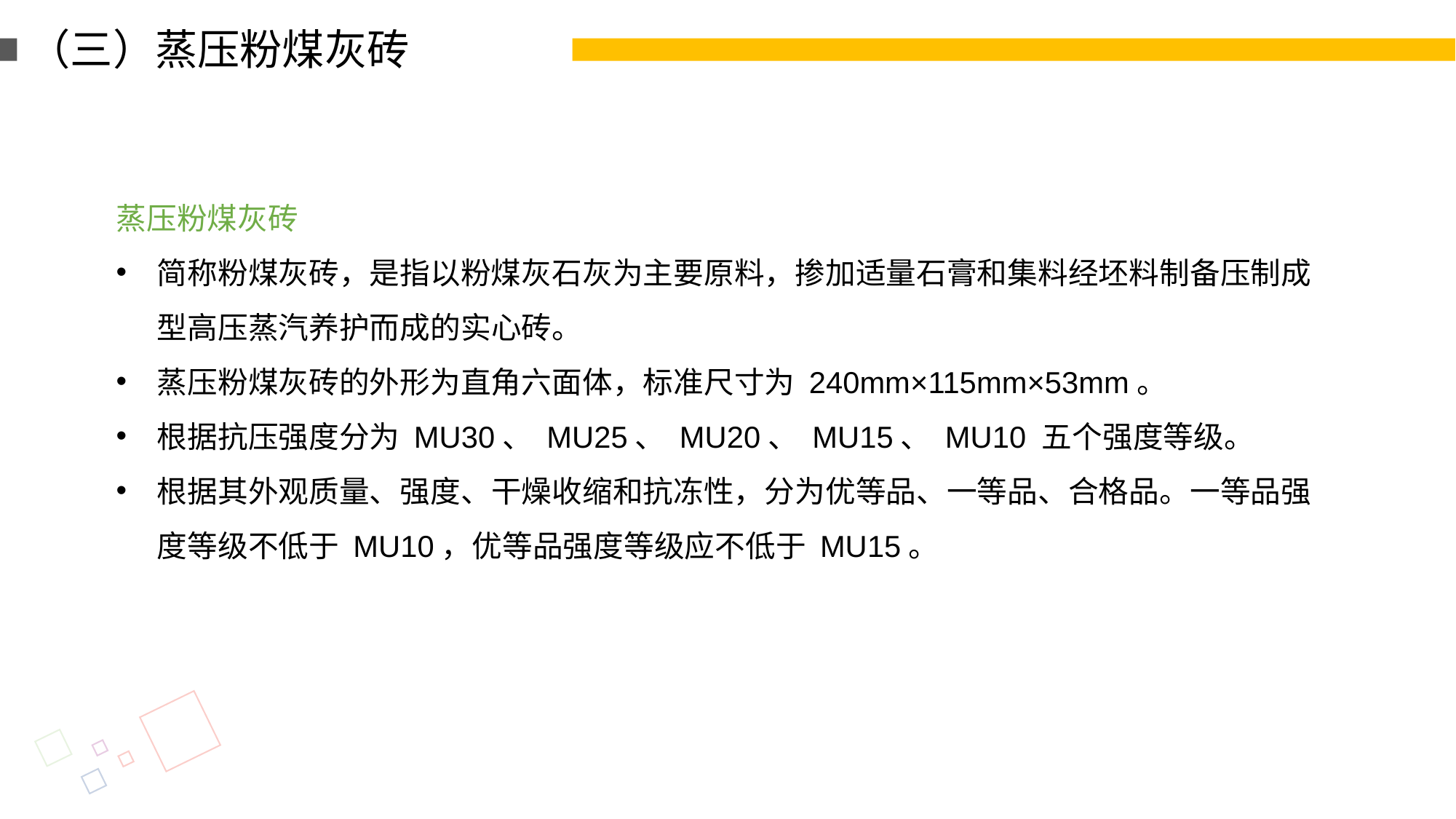

（三）蒸压粉煤灰砖
蒸压粉煤灰砖
简称粉煤灰砖，是指以粉煤灰石灰为主要原料，掺加适量石膏和集料经坯料制备压制成型高压蒸汽养护而成的实心砖。
蒸压粉煤灰砖的外形为直角六面体，标准尺寸为 240mm×115mm×53mm。
根据抗压强度分为 MU30、 MU25、 MU20、 MU15、 MU10 五个强度等级。
根据其外观质量、强度、干燥收缩和抗冻性，分为优等品、一等品、合格品。一等品强度等级不低于 MU10，优等品强度等级应不低于 MU15。